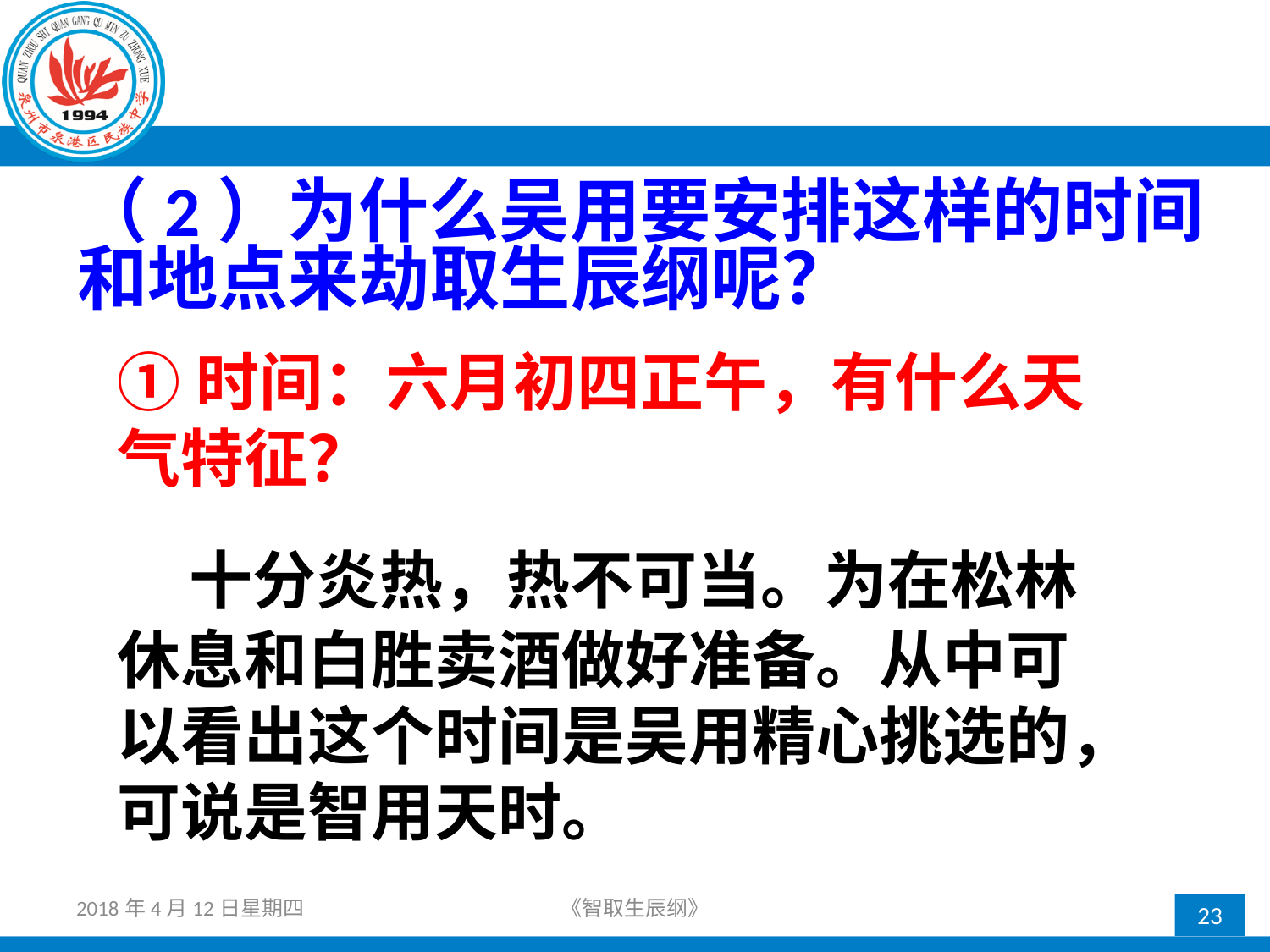

（2）为什么吴用要安排这样的时间和地点来劫取生辰纲呢？
①时间：六月初四正午，有什么天气特征？
   十分炎热，热不可当。为在松林休息和白胜卖酒做好准备。从中可以看出这个时间是吴用精心挑选的，可说是智用天时。
2018年4月12日星期四
《智取生辰纲》